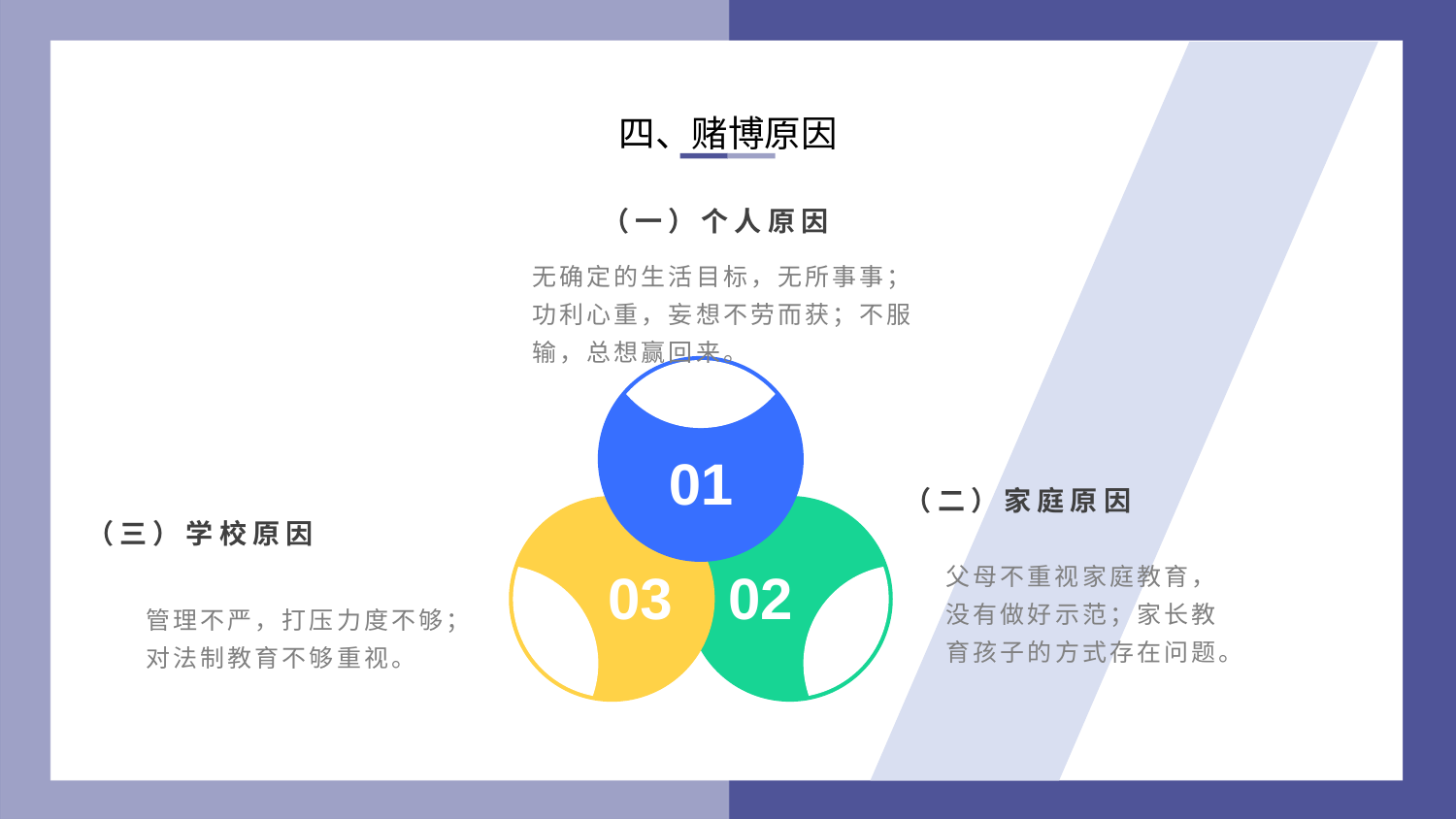

四、赌博原因

（一）个人原因
无确定的生活目标，无所事事；功利心重，妄想不劳而获；不服输，总想赢回来。

01
（二）家庭原因

（三）学校原因
父母不重视家庭教育，没有做好示范；家长教育孩子的方式存在问题。
03
02
管理不严，打压力度不够；对法制教育不够重视。